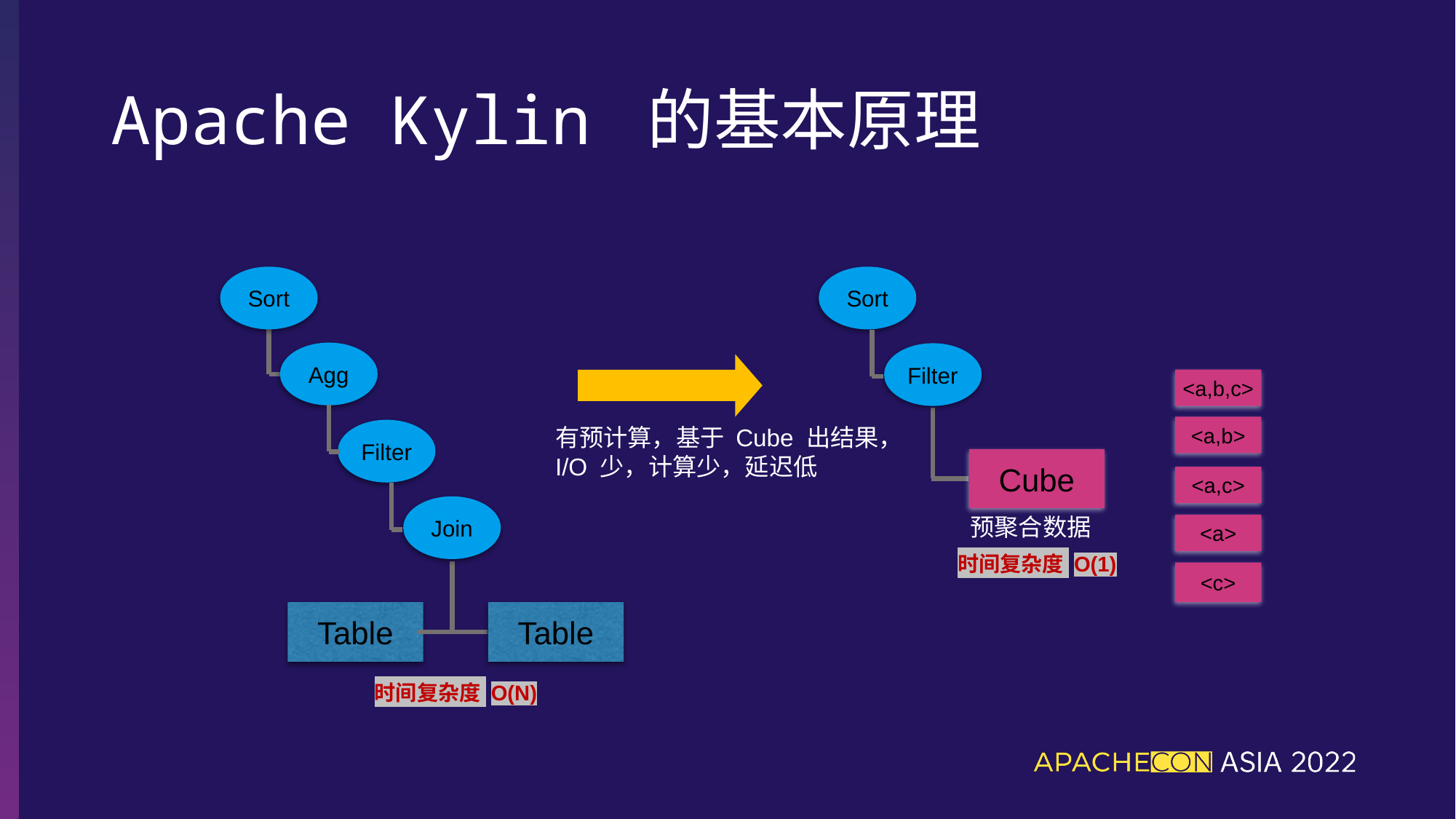

# Apache Kylin 的基本原理

Sort
Sort
Agg
Filter

<a,b,c>

有预计算，基于 Cube 出结果，
I/O 少，计算少，延迟低

<a,b>
Filter

Cube
<a,c>
Join
预聚合数据
<a>
时间复杂度 O(1)

<c>

Table
Table
时间复杂度 O(N)